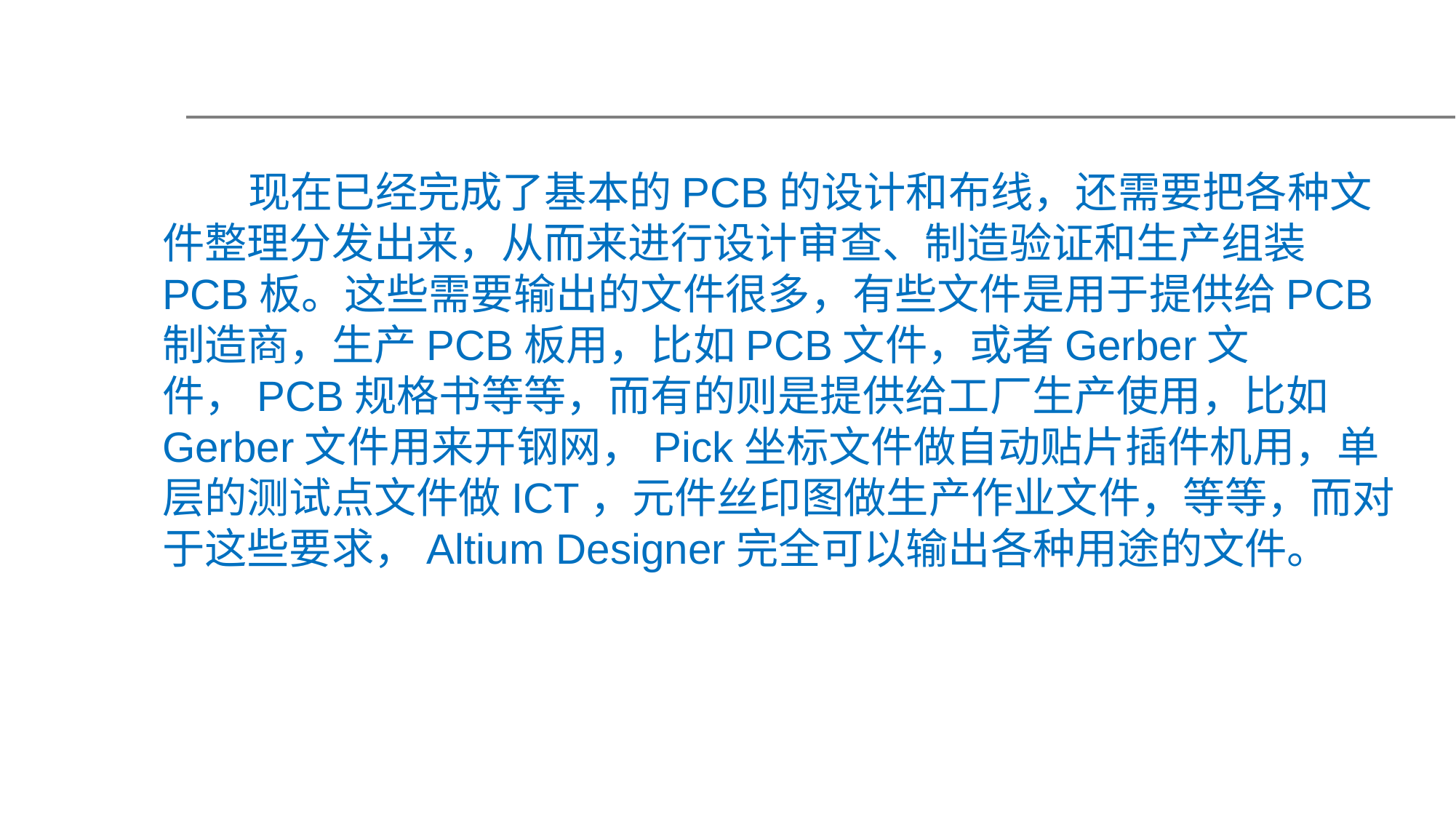

现在已经完成了基本的PCB的设计和布线，还需要把各种文件整理分发出来，从而来进行设计审查、制造验证和生产组装PCB板。这些需要输出的文件很多，有些文件是用于提供给PCB制造商，生产PCB板用，比如PCB文件，或者Gerber文件，PCB规格书等等，而有的则是提供给工厂生产使用，比如Gerber文件用来开钢网，Pick坐标文件做自动贴片插件机用，单层的测试点文件做ICT，元件丝印图做生产作业文件，等等，而对于这些要求，Altium Designer完全可以输出各种用途的文件。